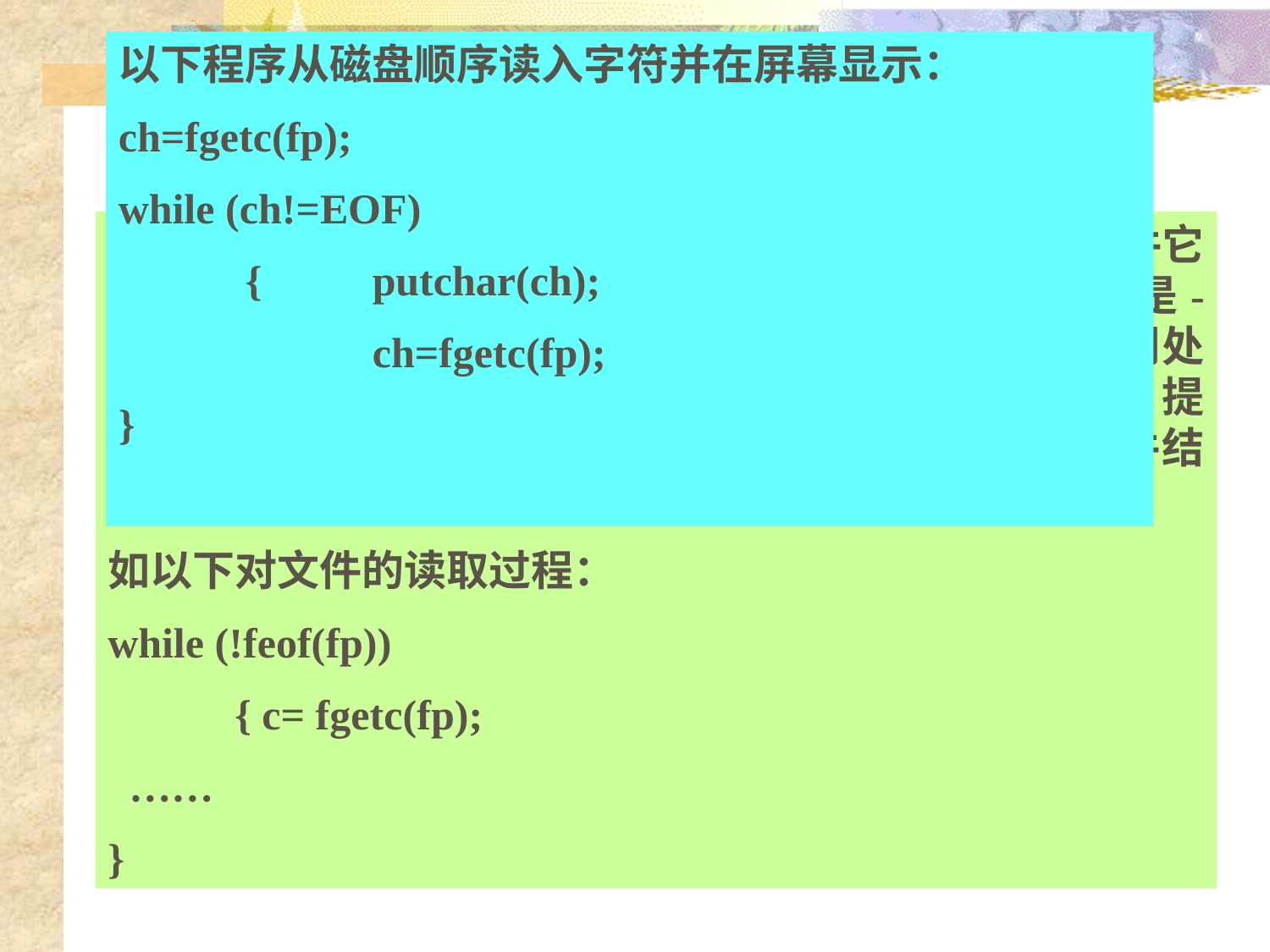

以下程序从磁盘顺序读入字符并在屏幕显示：
ch=fgetc(fp);
while (ch!=EOF)
	{	putchar(ch);
		ch=fgetc(fp);
}

注意：EOF不是可输出字符。其值是-1。对于文本文件它表示文件结束（因为任何一个字符的ASCII码不可能是-1）。但对于二进制文件实际数是-1是可能的。当我们处理任何一个文件（不知道是文本还是二进制），ANSI C提供一个函数feof( )，可以用它判断函数是否结束。文件结束时返回1，否则返回0。
如以下对文件的读取过程：
while (!feof(fp))
	{ c= fgetc(fp);
  ……
}